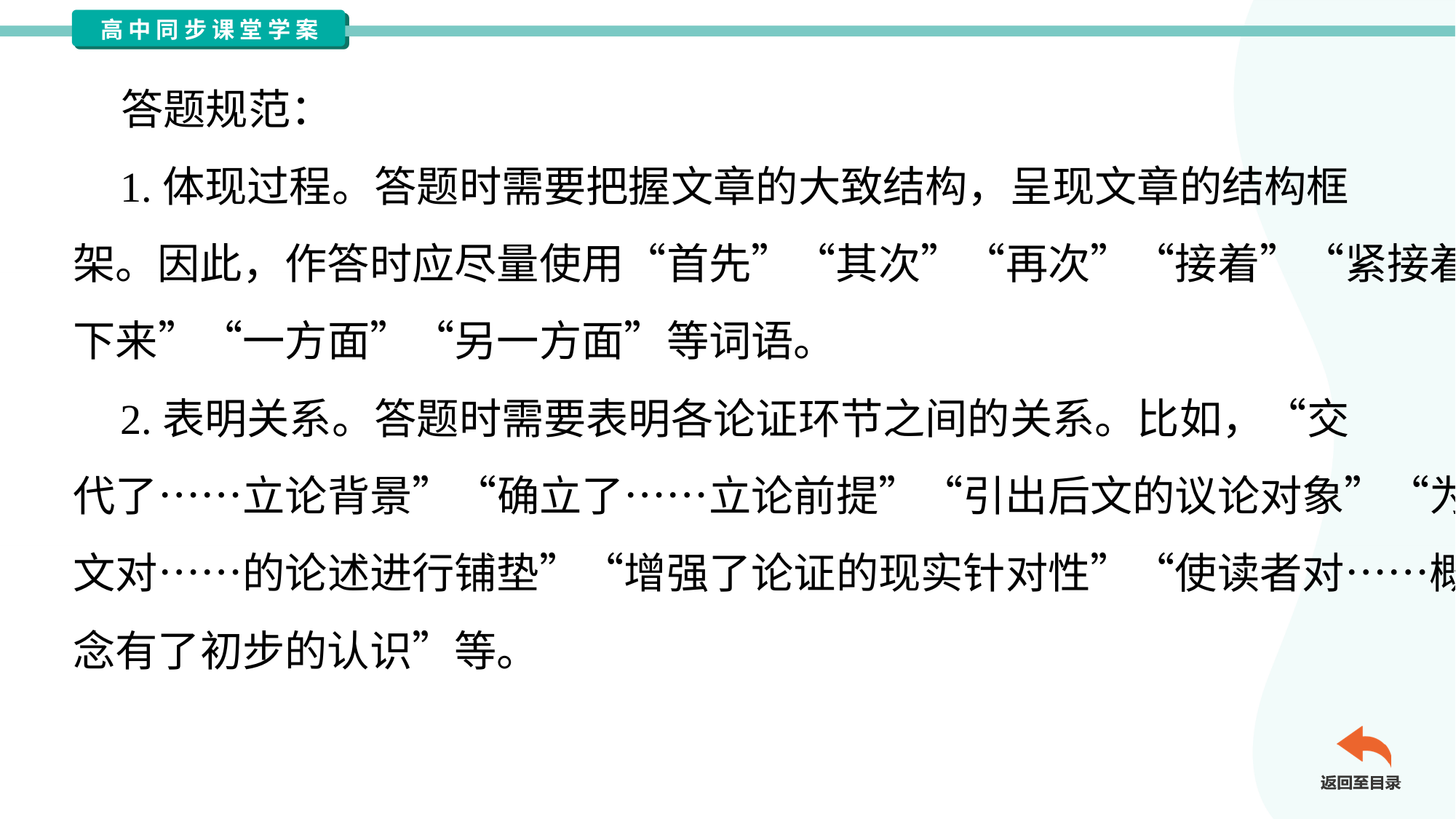

答题规范：
    1.体现过程。答题时需要把握文章的大致结构，呈现文章的结构框
架。因此，作答时应尽量使用“首先”“其次”“再次”“接着”“紧接着”“接
下来”“一方面”“另一方面”等词语。
    2.表明关系。答题时需要表明各论证环节之间的关系。比如，“交
代了……立论背景”“确立了……立论前提”“引出后文的议论对象”“为后
文对……的论述进行铺垫”“增强了论证的现实针对性”“使读者对……概
念有了初步的认识”等。